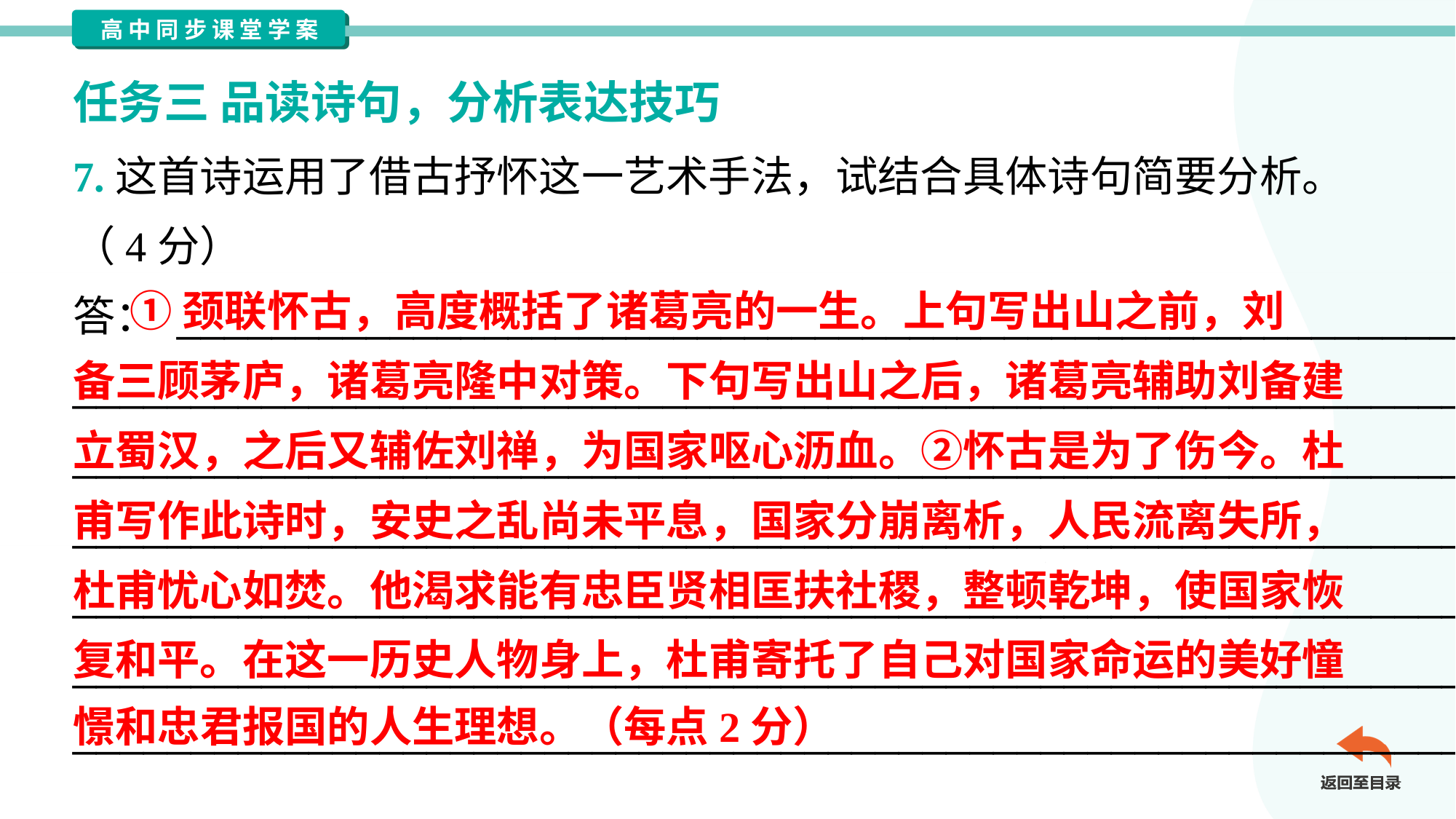

任务三 品读诗句，分析表达技巧
7.这首诗运用了借古抒怀这一艺术手法，试结合具体诗句简要分析。
（4分）
答： ________________________________________________________
_____________________________________________________________
_____________________________________________________________
_____________________________________________________________
_____________________________________________________________
_____________________________________________________________
_____________________________________________________________
      ①颈联怀古，高度概括了诸葛亮的一生。上句写出山之前，刘
备三顾茅庐，诸葛亮隆中对策。下句写出山之后，诸葛亮辅助刘备建
立蜀汉，之后又辅佐刘禅，为国家呕心沥血。②怀古是为了伤今。杜
甫写作此诗时，安史之乱尚未平息，国家分崩离析，人民流离失所，
杜甫忧心如焚。他渴求能有忠臣贤相匡扶社稷，整顿乾坤，使国家恢
复和平。在这一历史人物身上，杜甫寄托了自己对国家命运的美好憧
憬和忠君报国的人生理想。（每点2分）